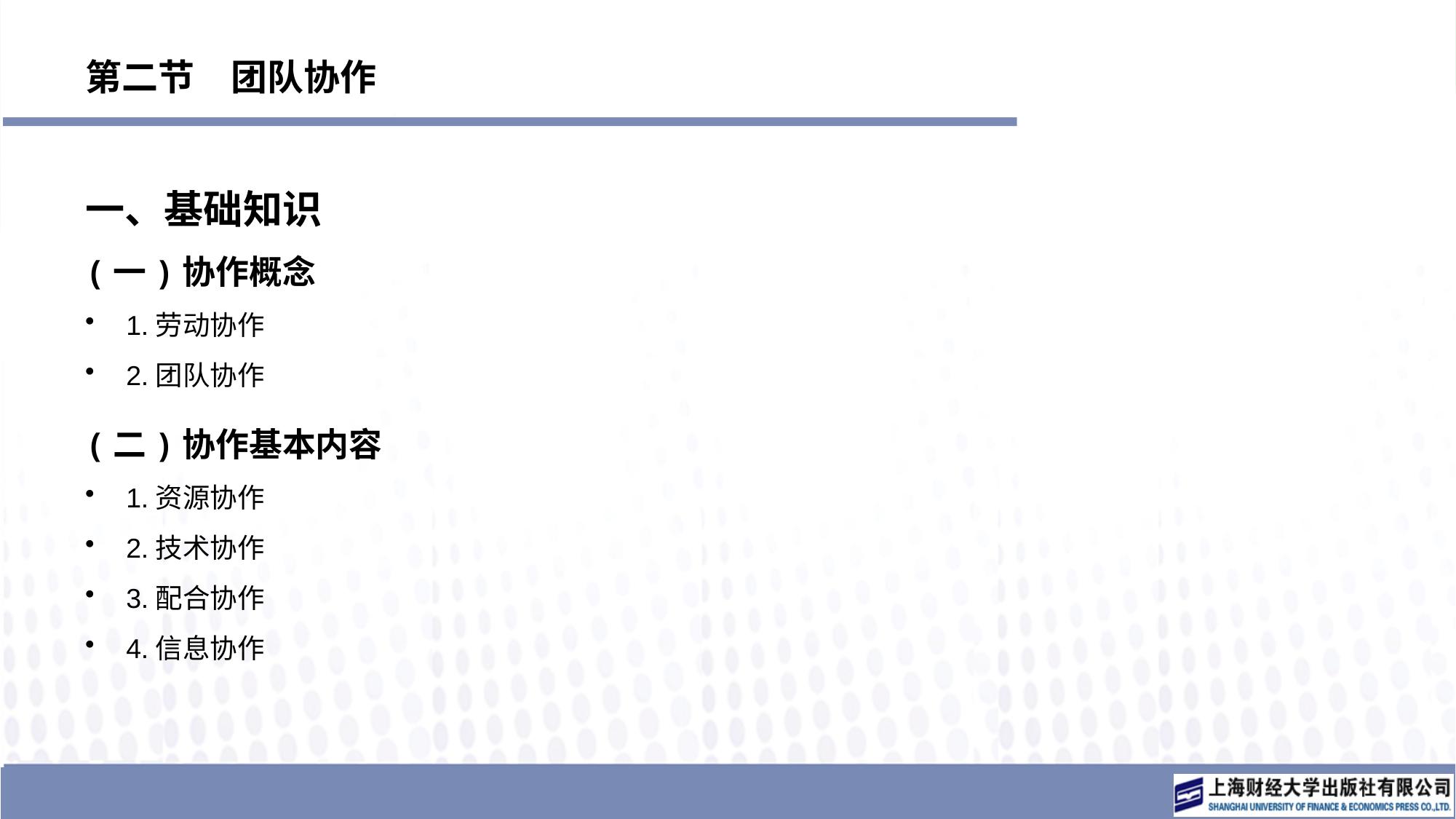

# 第二节　团队协作
一、基础知识
(一)协作概念
1.劳动协作
2.团队协作
(二)协作基本内容
1.资源协作
2.技术协作
3.配合协作
4.信息协作